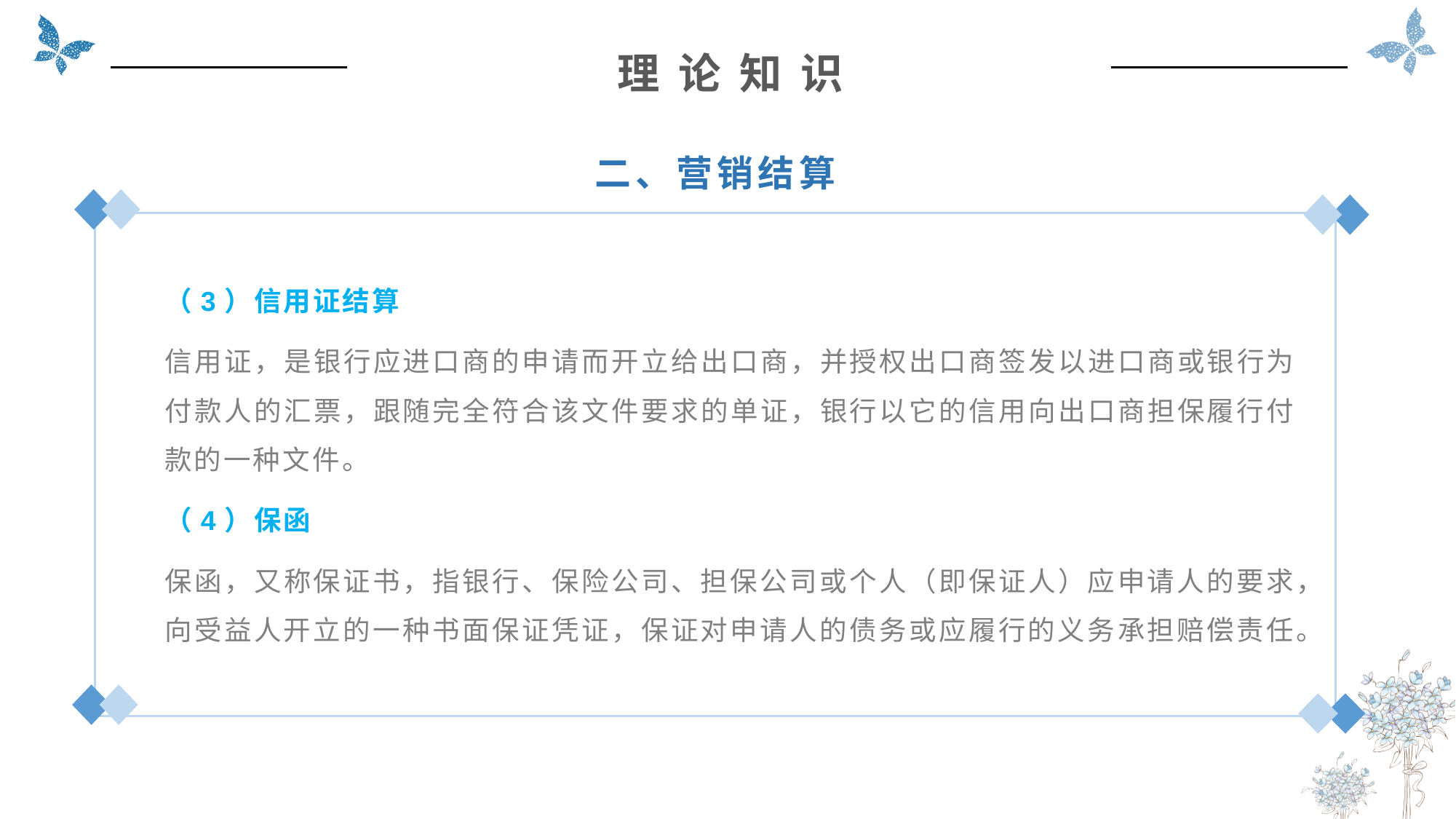

理 论 知 识
二、营销结算

（3）信用证结算
信用证，是银行应进口商的申请而开立给出口商，并授权出口商签发以进口商或银行为付款人的汇票，跟随完全符合该文件要求的单证，银行以它的信用向出口商担保履行付款的一种文件。
（4）保函
保函，又称保证书，指银行、保险公司、担保公司或个人（即保证人）应申请人的要求，向受益人开立的一种书面保证凭证，保证对申请人的债务或应履行的义务承担赔偿责任。